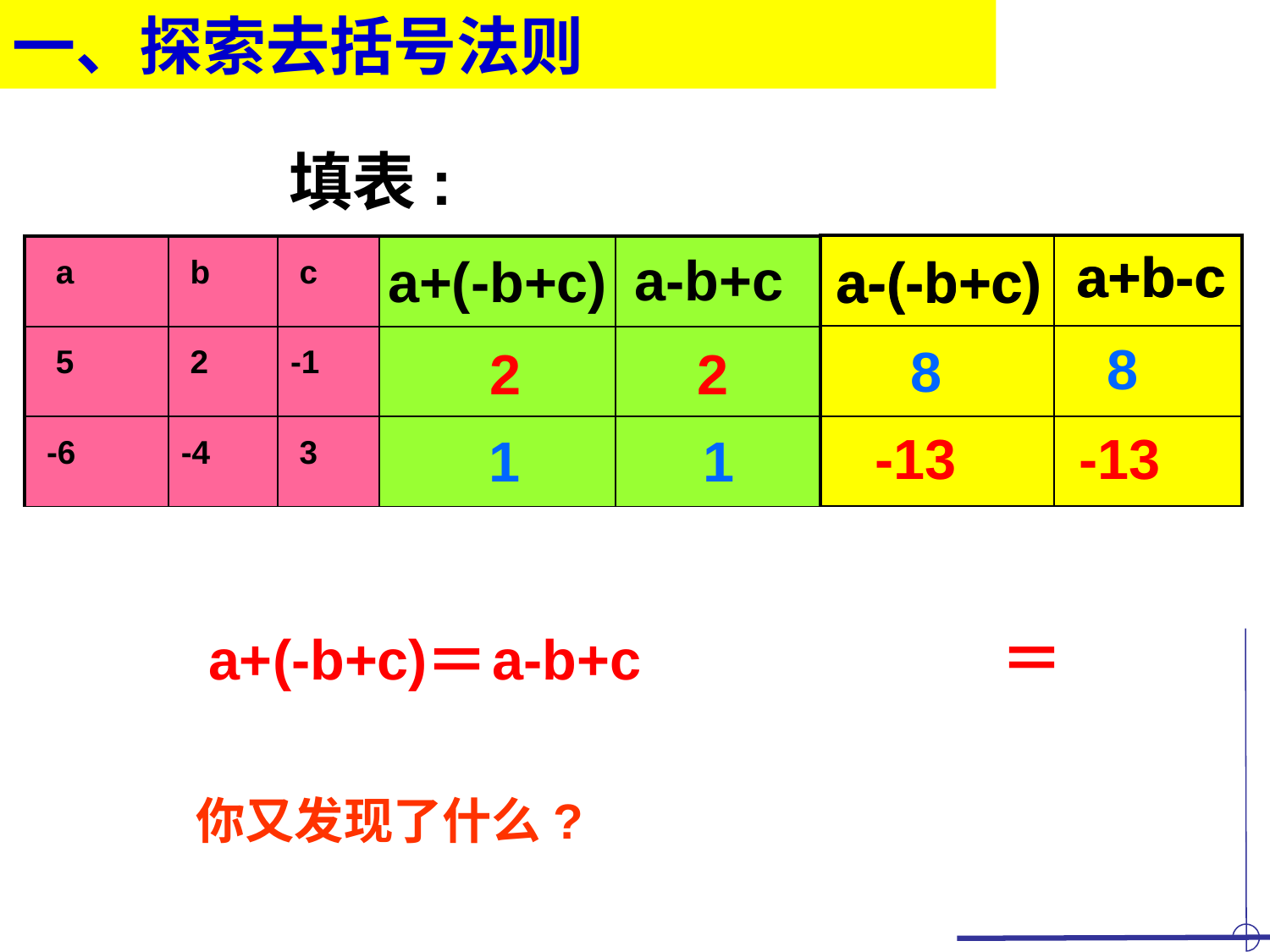

一、探索去括号法则
填表:
a+b-c
|  |  |
| --- | --- |
|  |  |
|  |  |
a+b-c
| a | b | c |  |  |
| --- | --- | --- | --- | --- |
| 5 | 2 | -1 |  |  |
| -6 | -4 | 3 |  |  |
a-b+c
a-(-b+c)
a+(-b+c)
a-(-b+c)
8
8
2
2
-13
-13
1
1
＝
＝
a+(-b+c)
a-b+c
你又发现了什么?